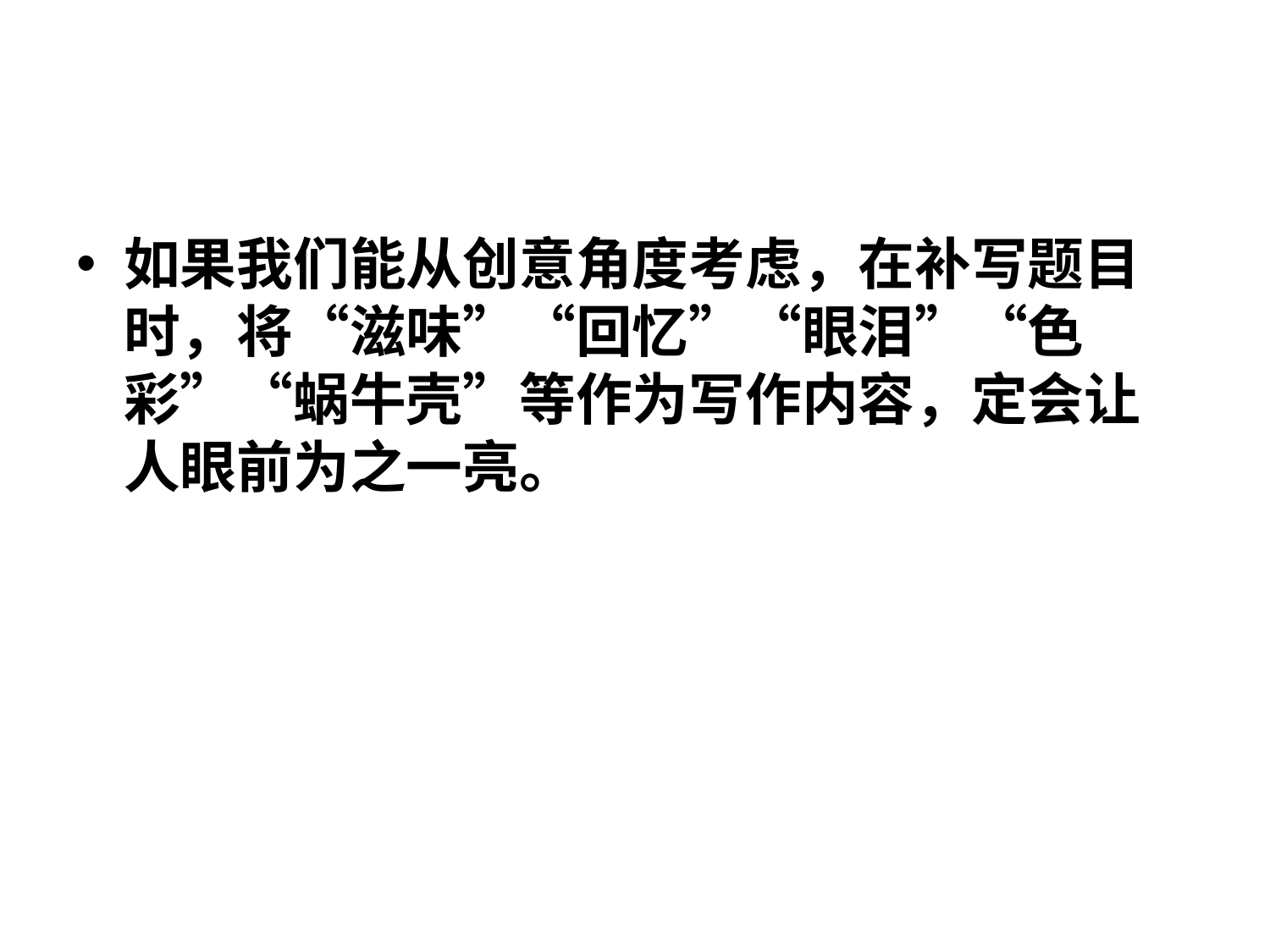

如果我们能从创意角度考虑，在补写题目时，将“滋味”“回忆”“眼泪”“色彩”“蜗牛壳”等作为写作内容，定会让人眼前为之一亮。